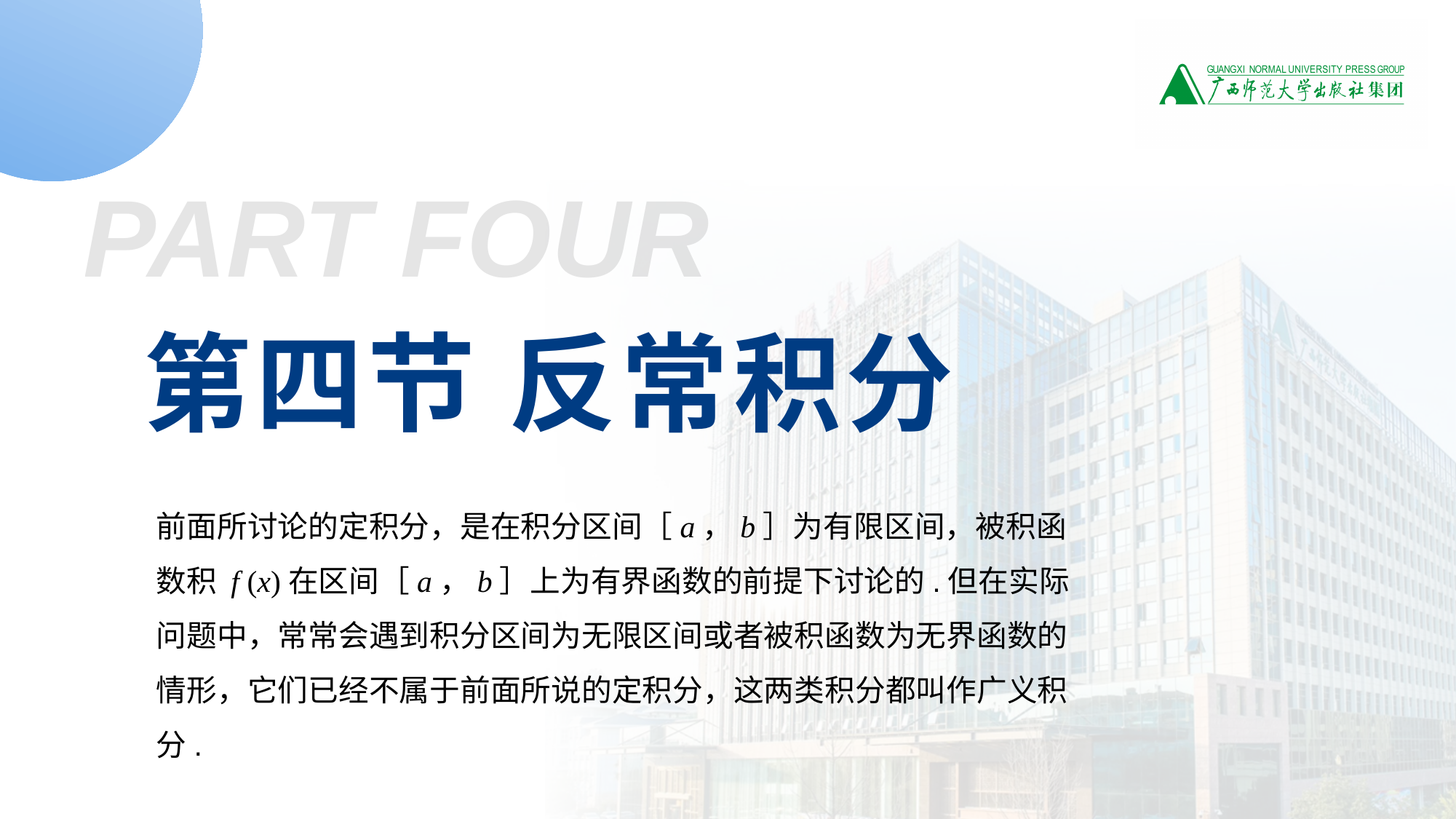

PART FOUR
第四节 反常积分
前面所讨论的定积分，是在积分区间［a，b］为有限区间，被积函数积 f (x)在区间［a，b］上为有界函数的前提下讨论的.但在实际问题中，常常会遇到积分区间为无限区间或者被积函数为无界函数的情形，它们已经不属于前面所说的定积分，这两类积分都叫作广义积分.